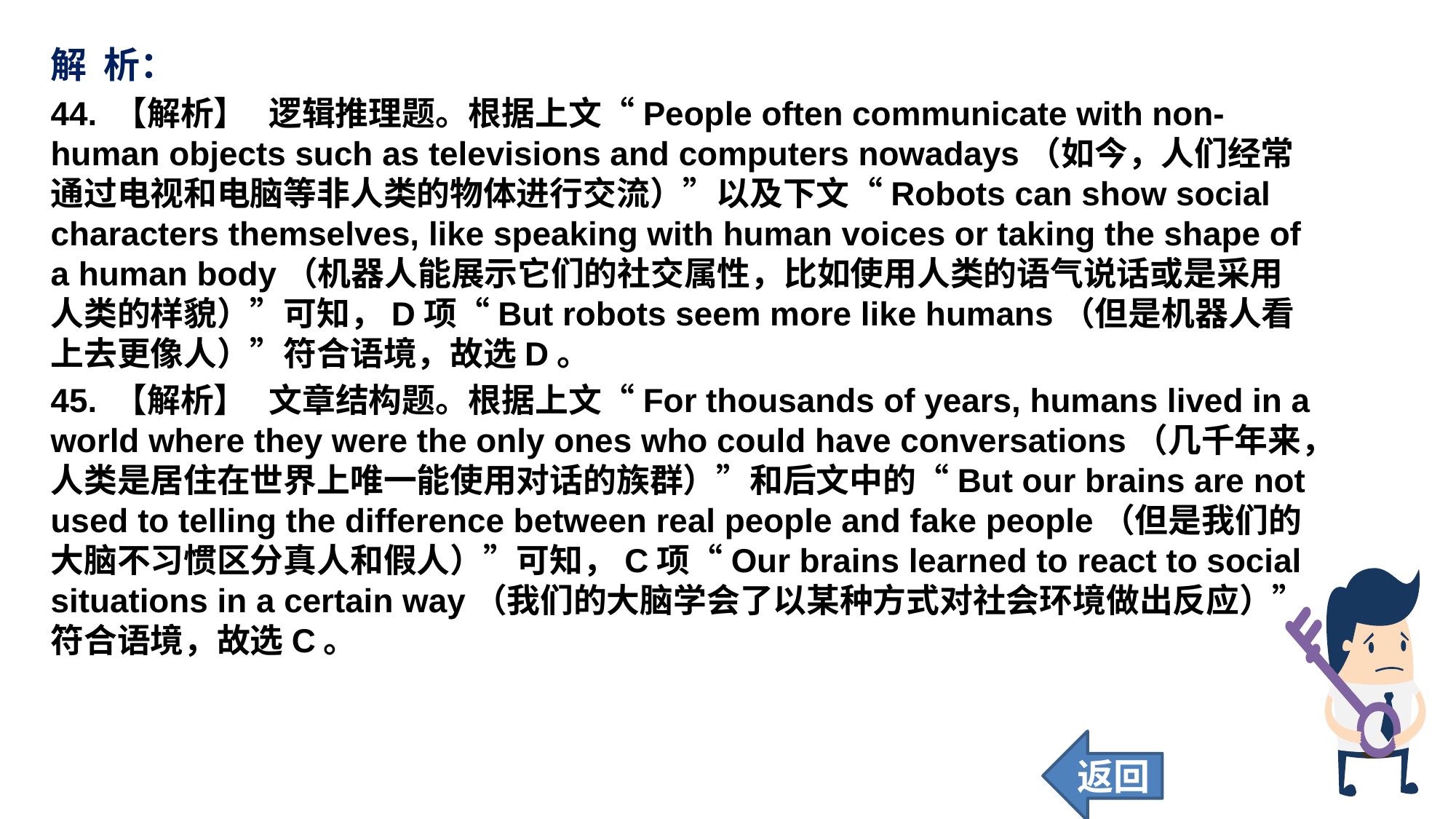

解  析：
44. 【解析】	逻辑推理题。根据上文“People often communicate with non-human objects such as televisions and computers nowadays（如今，人们经常通过电视和电脑等非人类的物体进行交流）”以及下文“Robots can show social characters themselves, like speaking with human voices or taking the shape of a human body（机器人能展示它们的社交属性，比如使用人类的语气说话或是采用人类的样貌）”可知，D项“But robots seem more like humans（但是机器人看上去更像人）”符合语境，故选D。
45. 【解析】	文章结构题。根据上文“For thousands of years, humans lived in a world where they were the only ones who could have conversations（几千年来，人类是居住在世界上唯一能使用对话的族群）”和后文中的“But our brains are not used to telling the difference between real people and fake people（但是我们的大脑不习惯区分真人和假人）”可知，C项“Our brains learned to react to social situations in a certain way（我们的大脑学会了以某种方式对社会环境做出反应）”符合语境，故选C。

返回
47